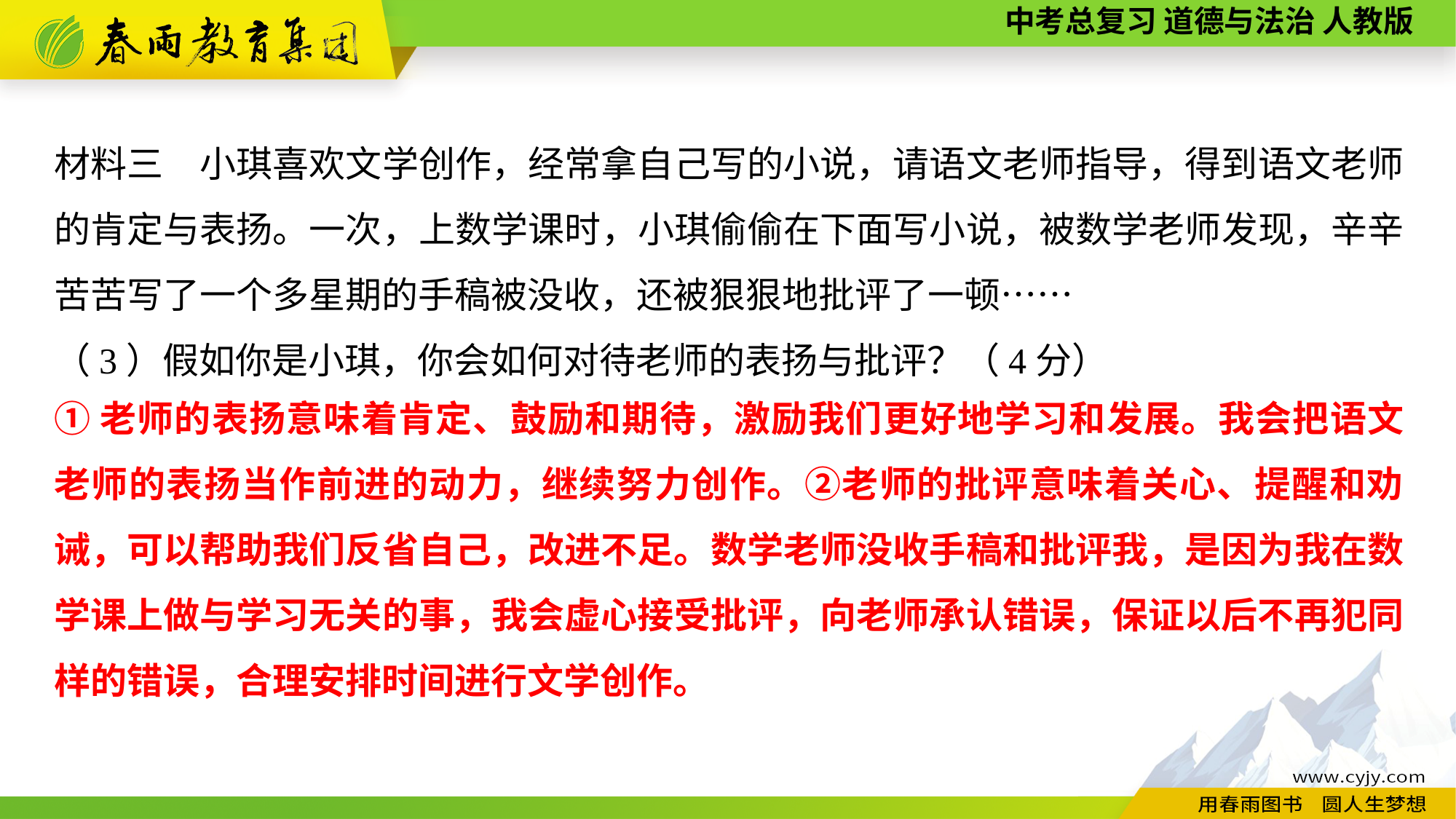

材料三　小琪喜欢文学创作，经常拿自己写的小说，请语文老师指导，得到语文老师的肯定与表扬。一次，上数学课时，小琪偷偷在下面写小说，被数学老师发现，辛辛苦苦写了一个多星期的手稿被没收，还被狠狠地批评了一顿……
（3）假如你是小琪，你会如何对待老师的表扬与批评？（4分）
①老师的表扬意味着肯定、鼓励和期待，激励我们更好地学习和发展。我会把语文老师的表扬当作前进的动力，继续努力创作。②老师的批评意味着关心、提醒和劝诫，可以帮助我们反省自己，改进不足。数学老师没收手稿和批评我，是因为我在数学课上做与学习无关的事，我会虚心接受批评，向老师承认错误，保证以后不再犯同样的错误，合理安排时间进行文学创作。